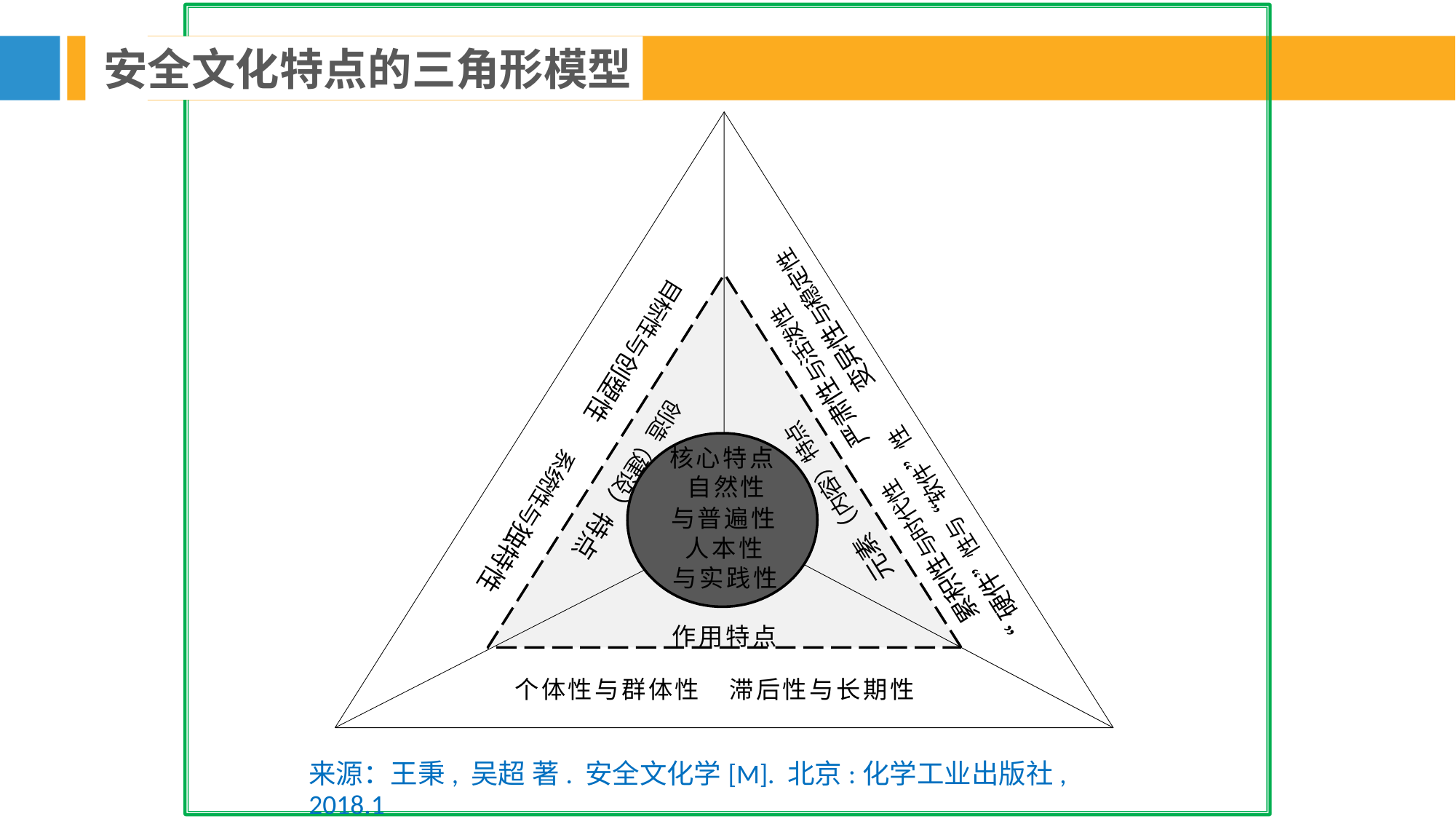

安全文化特点的三角形模型

变异性与稳定性
目标性与创塑性
严肃性与活泼性

核心特点  自然性
与普遍性  人本性  与实践性

作用特点
创造（建设）特点
元素（内容）特点
“硬件”性与“软件”性
系统性与独特性
累积性与时代性

个体性与群体性
滞后性与长期性
来源：王秉, 吴超 著. 安全文化学[M]. 北京:化学工业出版社, 2018.1